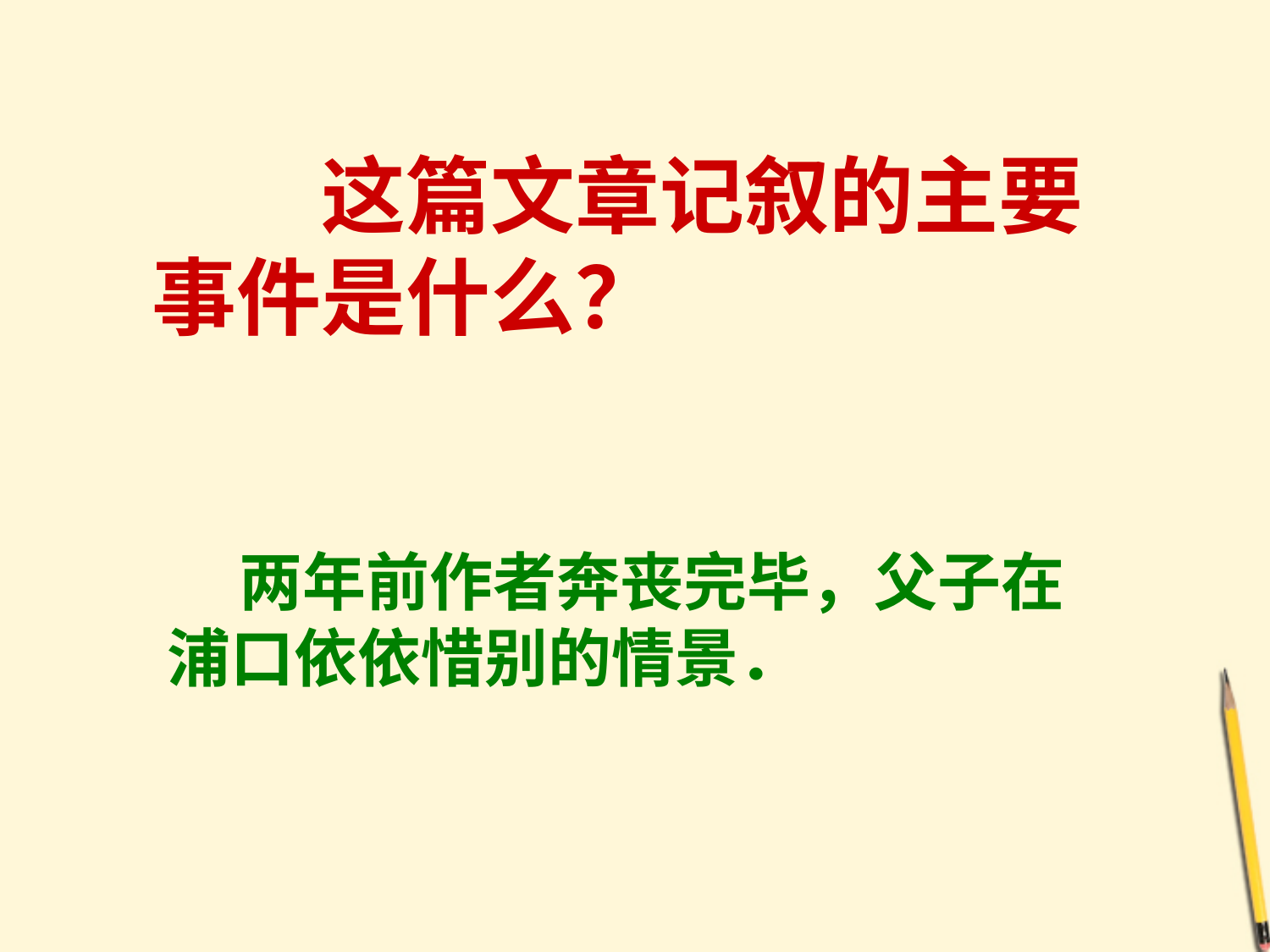

这篇文章记叙的主要事件是什么？

    两年前作者奔丧完毕，父子在浦口依依惜别的情景．